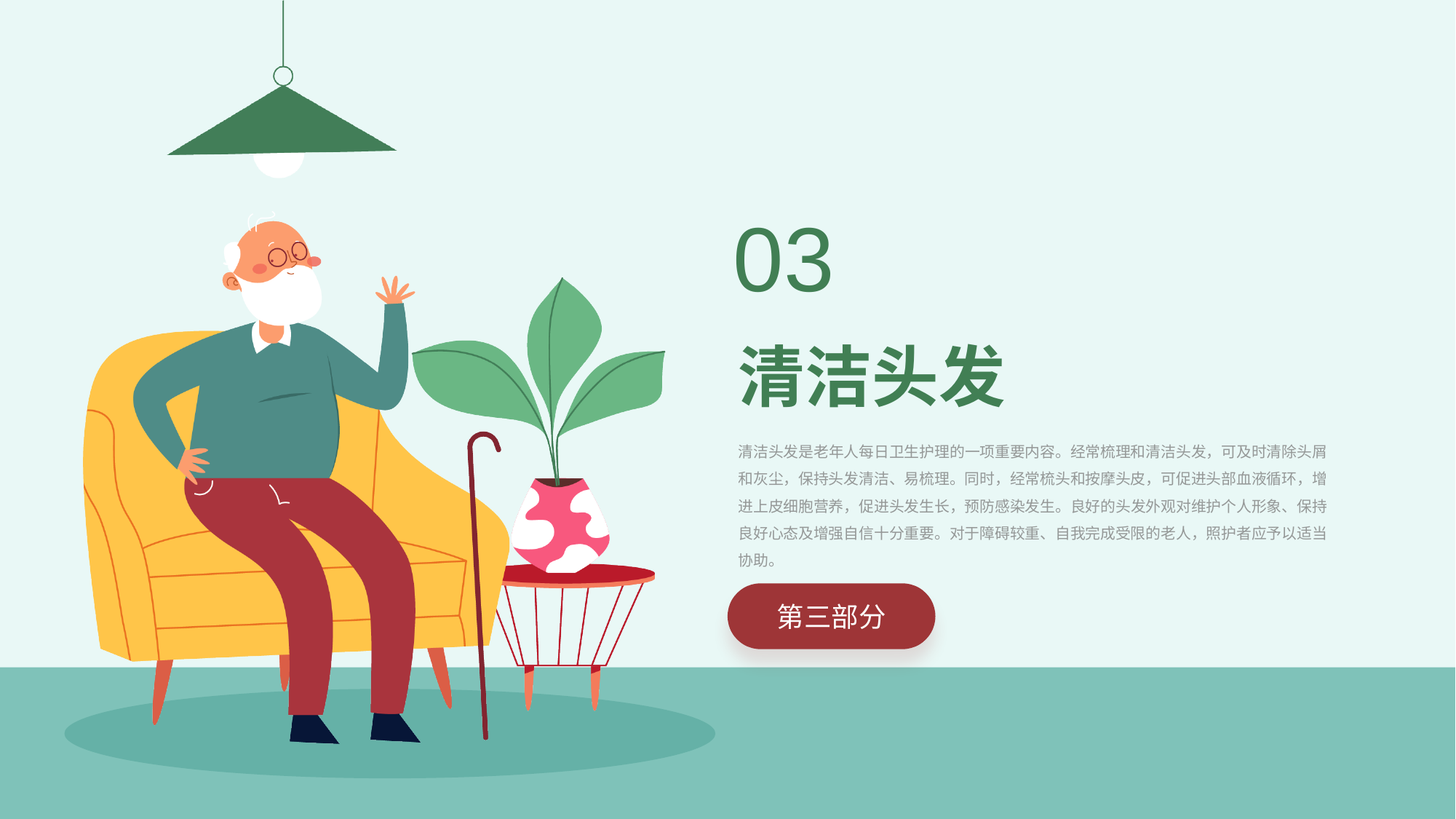

03
清洁头发
清洁头发是老年人每日卫生护理的一项重要内容。经常梳理和清洁头发，可及时清除头屑和灰尘，保持头发清洁、易梳理。同时，经常梳头和按摩头皮，可促进头部血液循环，增进上皮细胞营养，促进头发生长，预防感染发生。良好的头发外观对维护个人形象、保持良好心态及增强自信十分重要。对于障碍较重、自我完成受限的老人，照护者应予以适当协助。

第三部分